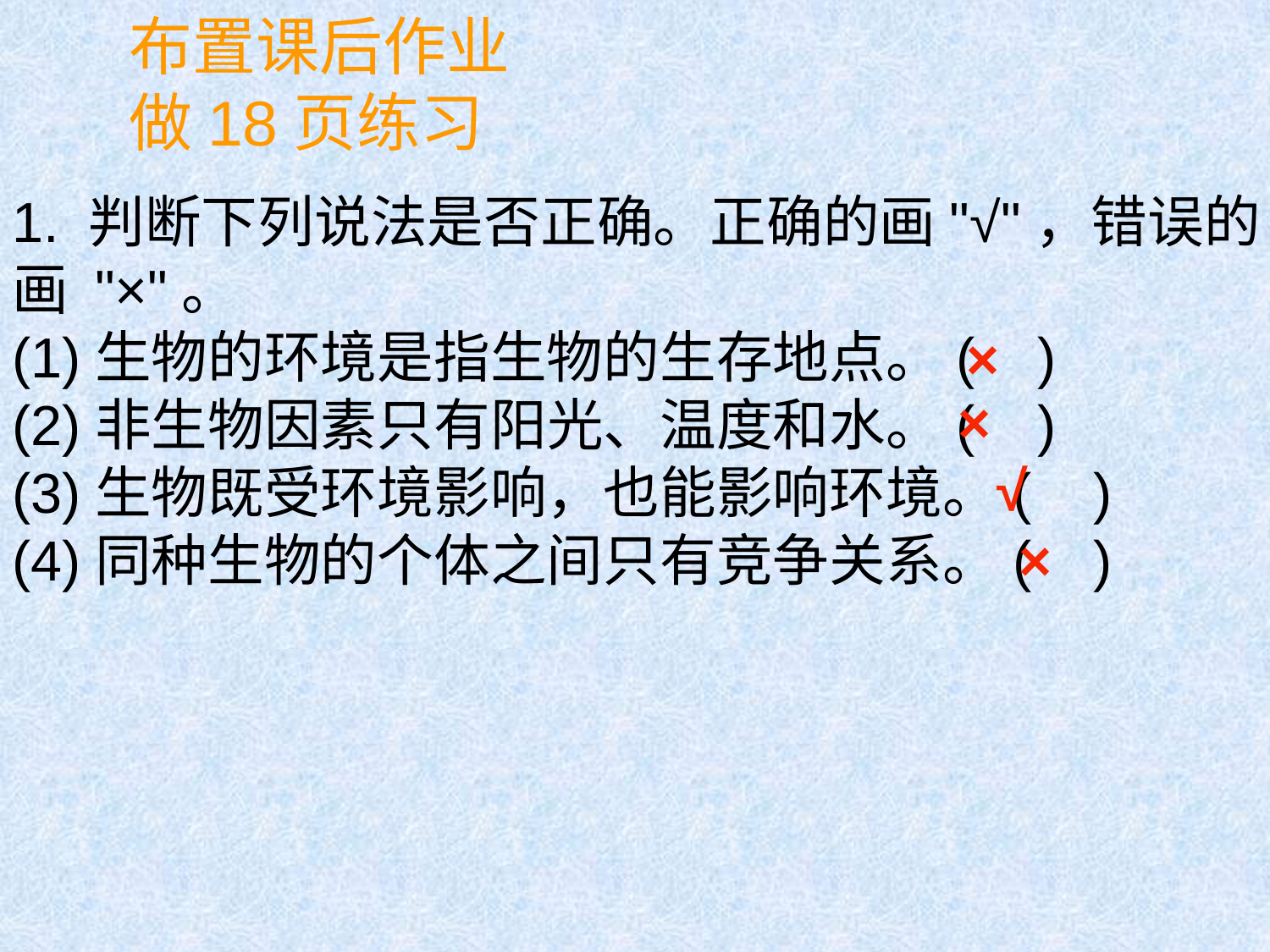

布置课后作业
做18页练习

1. 判断下列说法是否正确。正确的画"√"，错误的画 "×"。
(1)生物的环境是指生物的生存地点。(    )
(2)非生物因素只有阳光、温度和水。(    )
(3)生物既受环境影响，也能影响环境。(    )
(4)同种生物的个体之间只有竞争关系。(    )
×
×
√
×